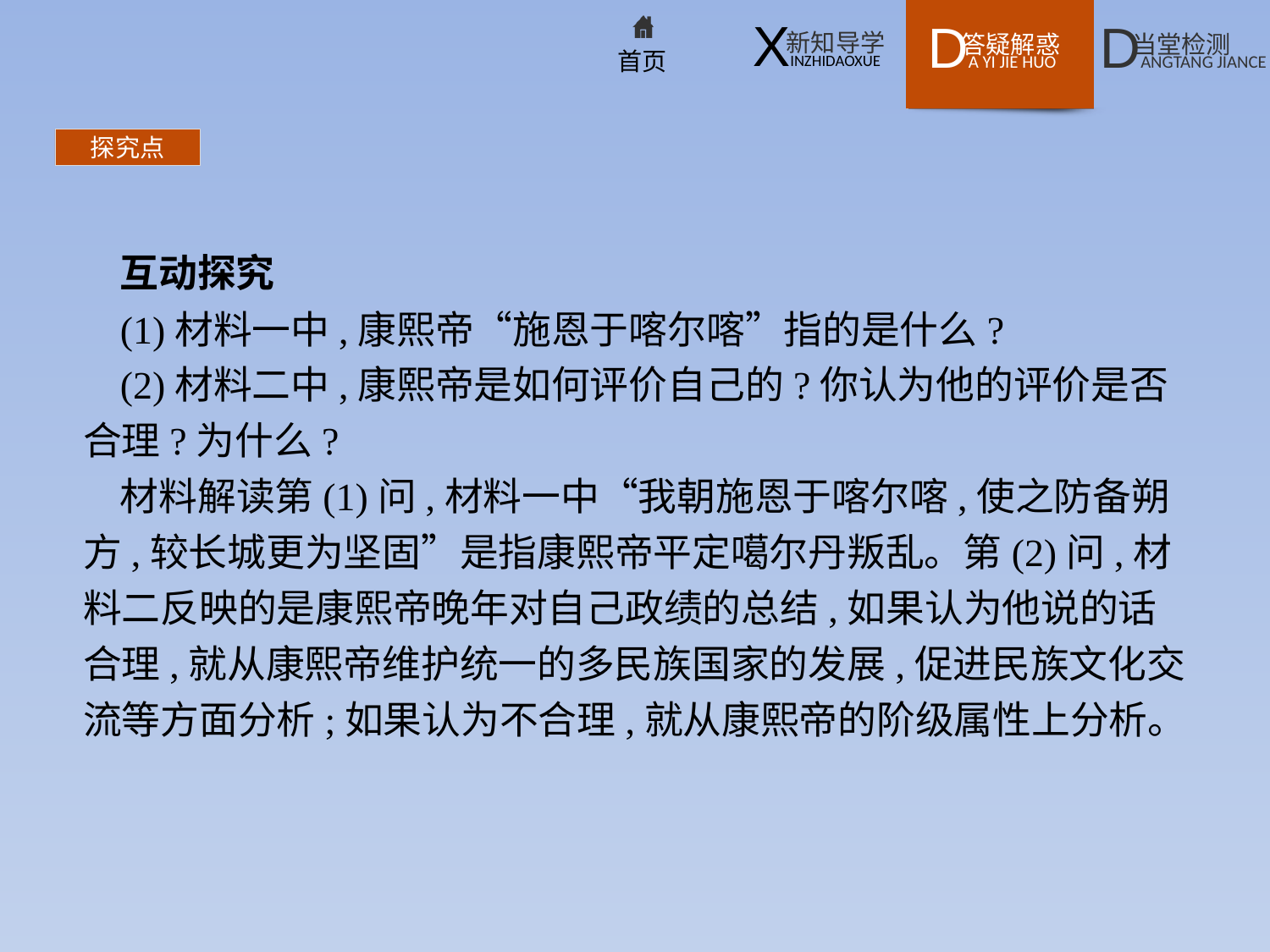

探究点
互动探究
(1)材料一中,康熙帝“施恩于喀尔喀”指的是什么?
(2)材料二中,康熙帝是如何评价自己的?你认为他的评价是否合理?为什么?
材料解读第(1)问,材料一中“我朝施恩于喀尔喀,使之防备朔方,较长城更为坚固”是指康熙帝平定噶尔丹叛乱。第(2)问,材料二反映的是康熙帝晚年对自己政绩的总结,如果认为他说的话合理,就从康熙帝维护统一的多民族国家的发展,促进民族文化交流等方面分析;如果认为不合理,就从康熙帝的阶级属性上分析。